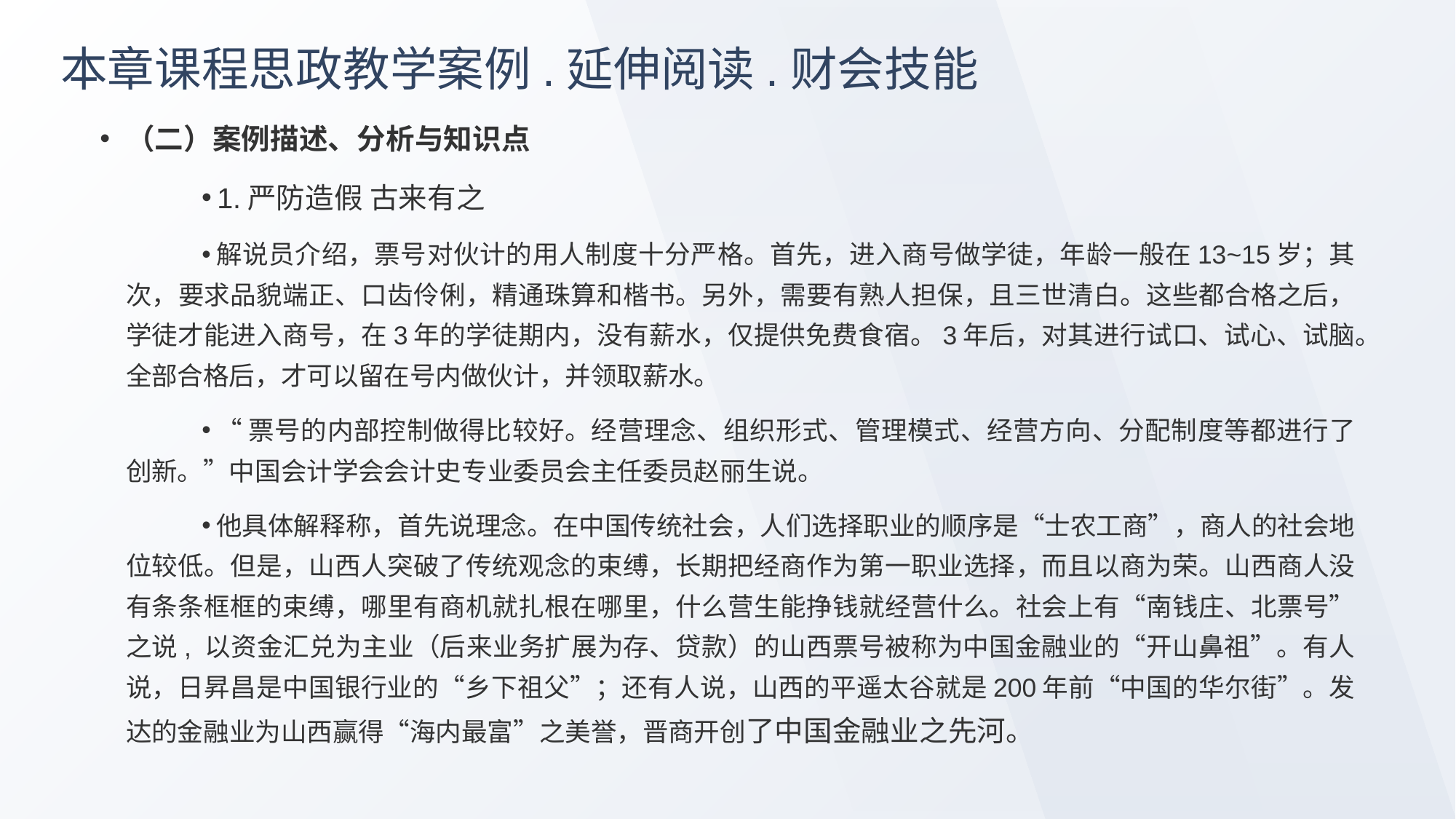

# 本章课程思政教学案例.延伸阅读.财会技能
（二）案例描述、分析与知识点
1.严防造假 古来有之
解说员介绍，票号对伙计的用人制度十分严格。首先，进入商号做学徒，年龄一般在13~15岁；其次，要求品貌端正、口齿伶俐，精通珠算和楷书。另外，需要有熟人担保，且三世清白。这些都合格之后，学徒才能进入商号，在3年的学徒期内，没有薪水，仅提供免费食宿。3年后，对其进行试口、试心、试脑。全部合格后，才可以留在号内做伙计，并领取薪水。
“票号的内部控制做得比较好。经营理念、组织形式、管理模式、经营方向、分配制度等都进行了创新。”中国会计学会会计史专业委员会主任委员赵丽生说。
他具体解释称，首先说理念。在中国传统社会，人们选择职业的顺序是“士农工商”，商人的社会地位较低。但是，山西人突破了传统观念的束缚，长期把经商作为第一职业选择，而且以商为荣。山西商人没有条条框框的束缚，哪里有商机就扎根在哪里，什么营生能挣钱就经营什么。社会上有“南钱庄、北票号”之说, 以资金汇兑为主业（后来业务扩展为存、贷款）的山西票号被称为中国金融业的“开山鼻祖”。有人说，日昇昌是中国银行业的“乡下祖父”；还有人说，山西的平遥太谷就是200年前“中国的华尔街”。发达的金融业为山西赢得“海内最富”之美誉，晋商开创了中国金融业之先河。